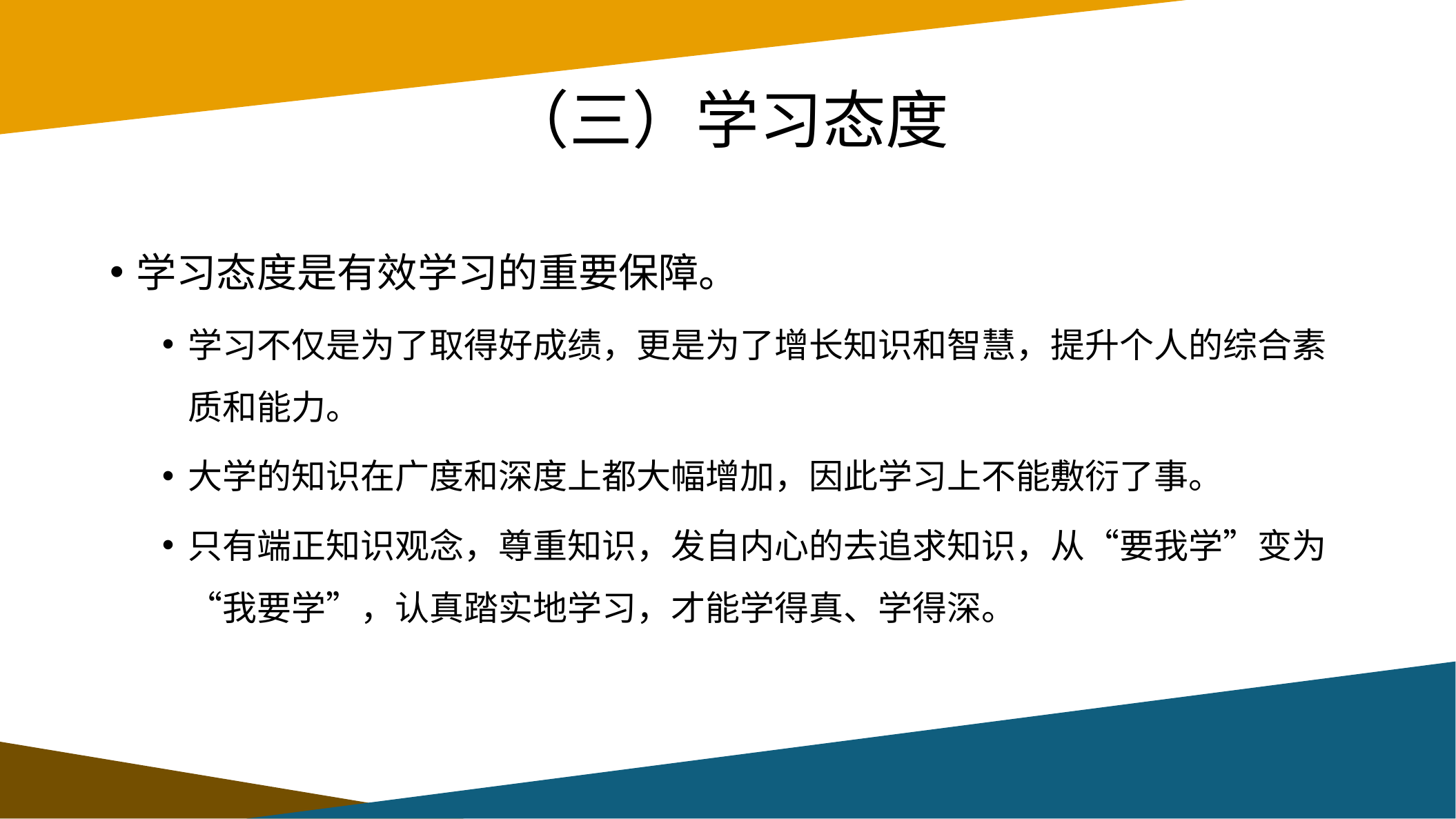

# （三）学习态度
学习态度是有效学习的重要保障。
学习不仅是为了取得好成绩，更是为了增长知识和智慧，提升个人的综合素质和能力。
大学的知识在广度和深度上都大幅增加，因此学习上不能敷衍了事。
只有端正知识观念，尊重知识，发自内心的去追求知识，从“要我学”变为“我要学”，认真踏实地学习，才能学得真、学得深。